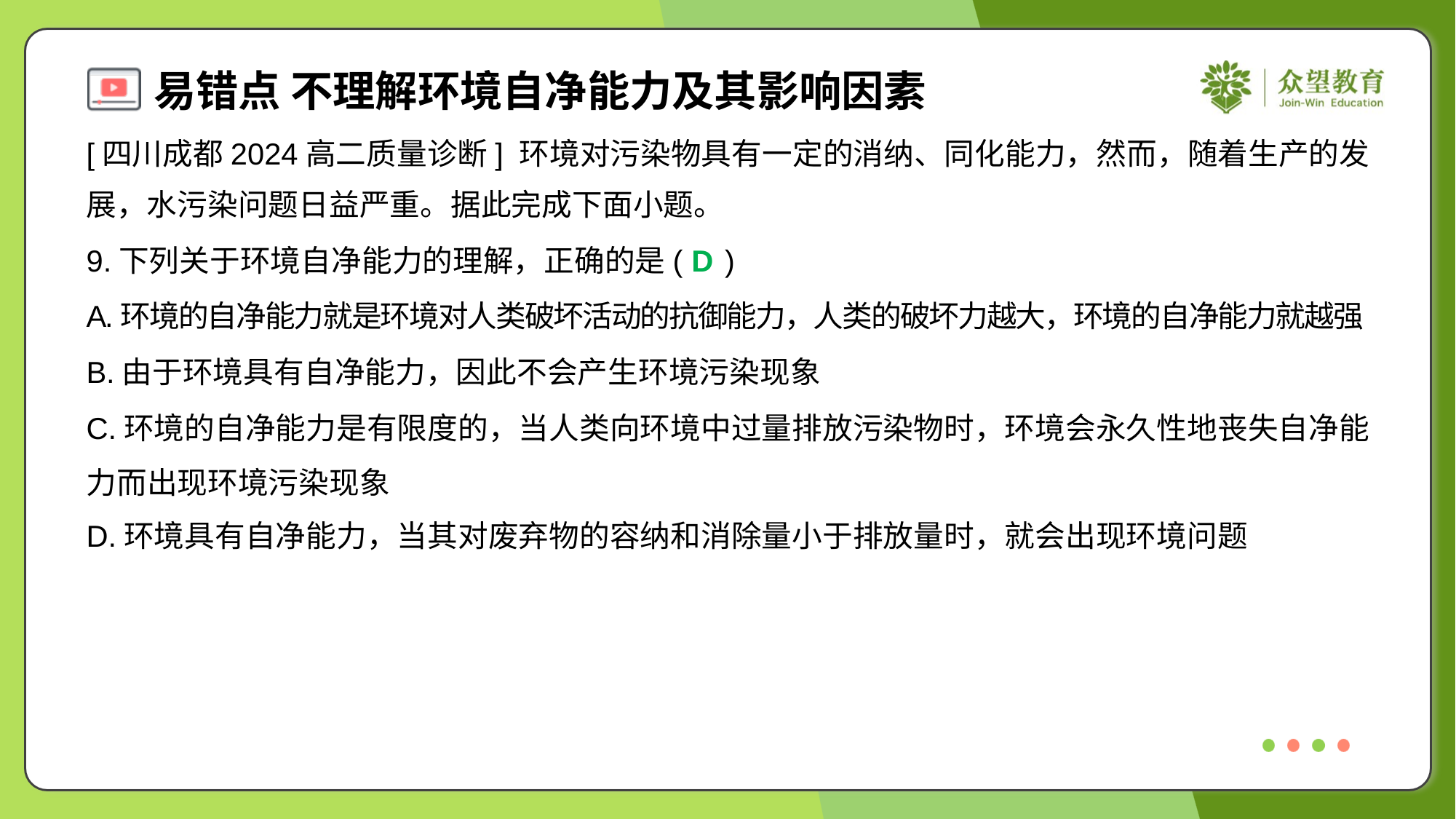

[四川成都2024高二质量诊断] 环境对污染物具有一定的消纳、同化能力，然而，随着生产的发
展，水污染问题日益严重。据此完成下面小题。
9.下列关于环境自净能力的理解，正确的是(     )
D
A.环境的自净能力就是环境对人类破坏活动的抗御能力，人类的破坏力越大，环境的自净能力就越强
B.由于环境具有自净能力，因此不会产生环境污染现象
C.环境的自净能力是有限度的，当人类向环境中过量排放污染物时，环境会永久性地丧失自净能
力而出现环境污染现象
D.环境具有自净能力，当其对废弃物的容纳和消除量小于排放量时，就会出现环境问题